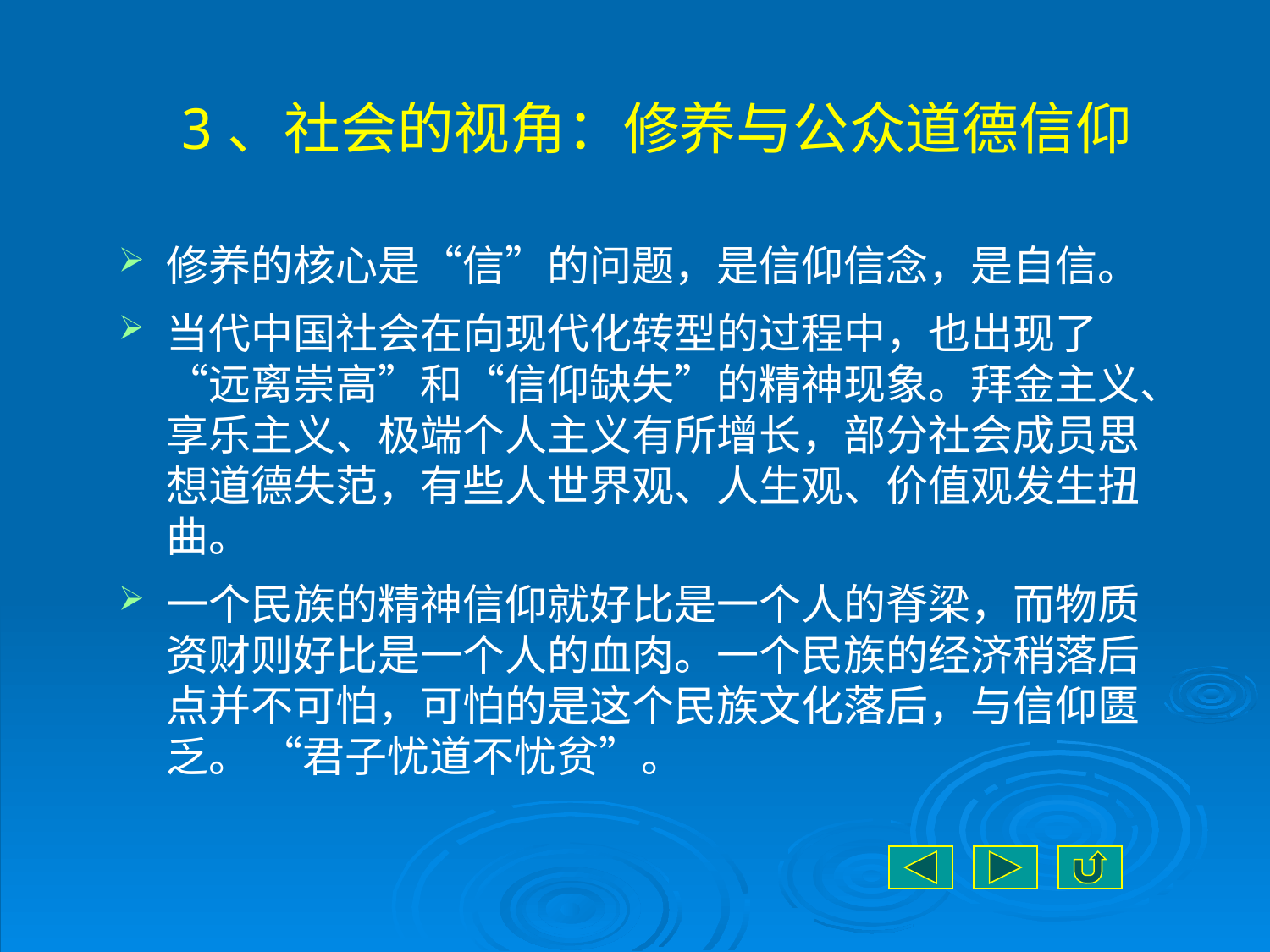

# 3、社会的视角：修养与公众道德信仰
修养的核心是“信”的问题，是信仰信念，是自信。
当代中国社会在向现代化转型的过程中，也出现了“远离崇高”和“信仰缺失”的精神现象。拜金主义、享乐主义、极端个人主义有所增长，部分社会成员思想道德失范，有些人世界观、人生观、价值观发生扭曲。
一个民族的精神信仰就好比是一个人的脊梁，而物质资财则好比是一个人的血肉。一个民族的经济稍落后点并不可怕，可怕的是这个民族文化落后，与信仰匮乏。 “君子忧道不忧贫”。